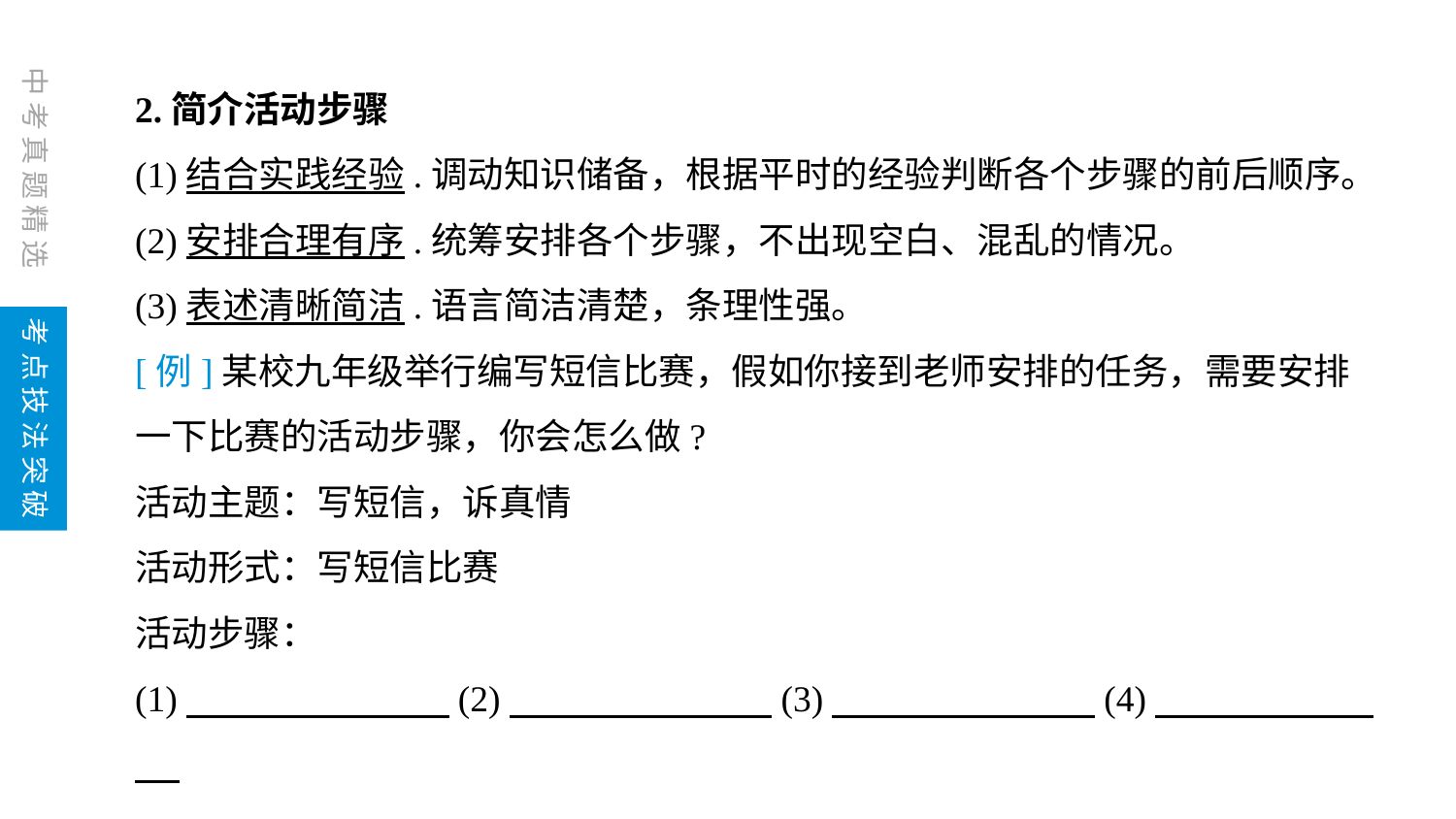

2.简介活动步骤
(1)结合实践经验.调动知识储备，根据平时的经验判断各个步骤的前后顺序。
(2)安排合理有序.统筹安排各个步骤，不出现空白、混乱的情况。
(3)表述清晰简洁.语言简洁清楚，条理性强。
[例]某校九年级举行编写短信比赛，假如你接到老师安排的任务，需要安排一下比赛的活动步骤，你会怎么做?
活动主题：写短信，诉真情
活动形式：写短信比赛
活动步骤：
(1)　　　　　　　 (2)　　　　　　　 (3)　　　　　　　 (4)